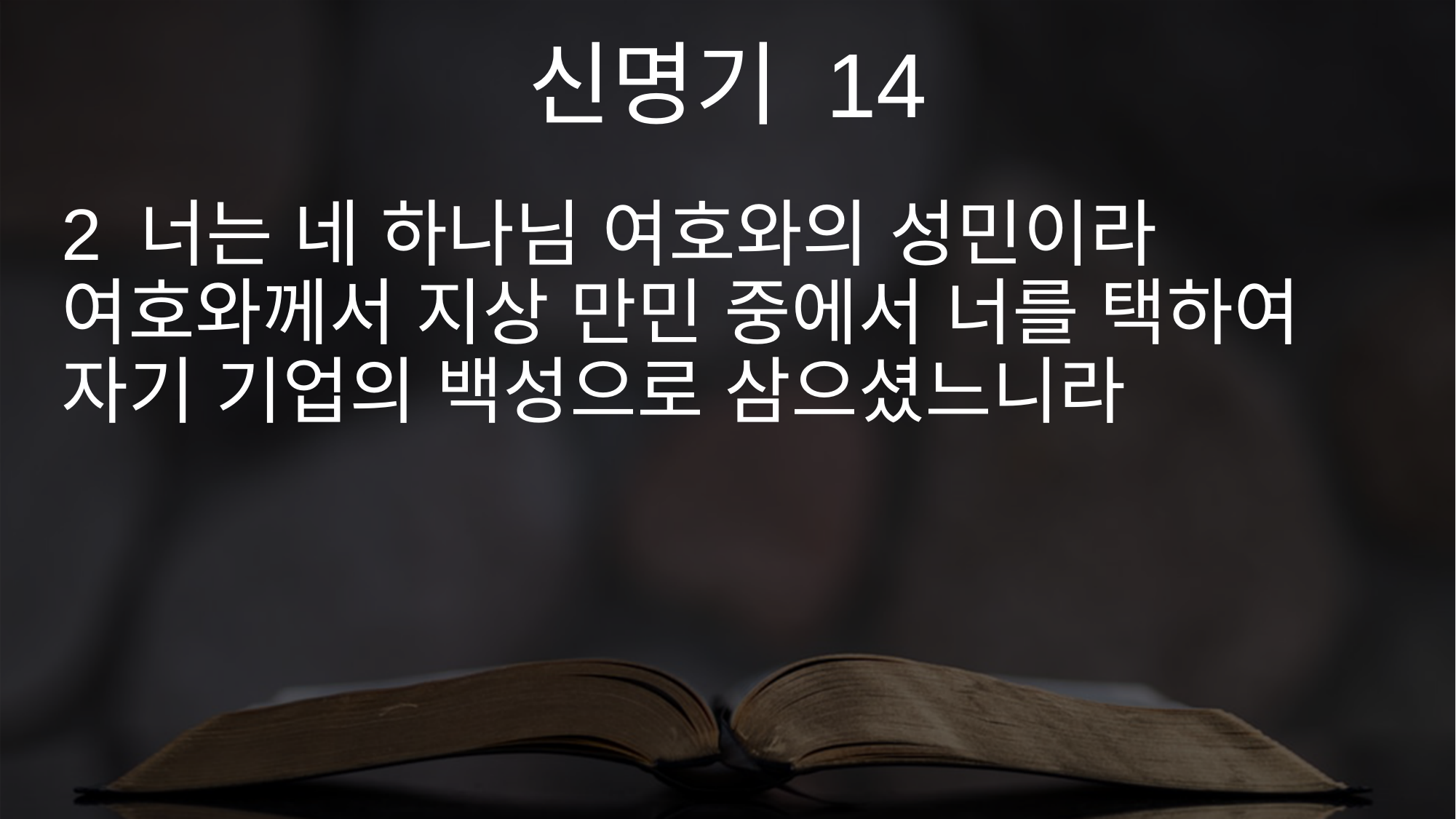

신명기 14
2 너는 네 하나님 여호와의 성민이라 여호와께서 지상 만민 중에서 너를 택하여 자기 기업의 백성으로 삼으셨느니라